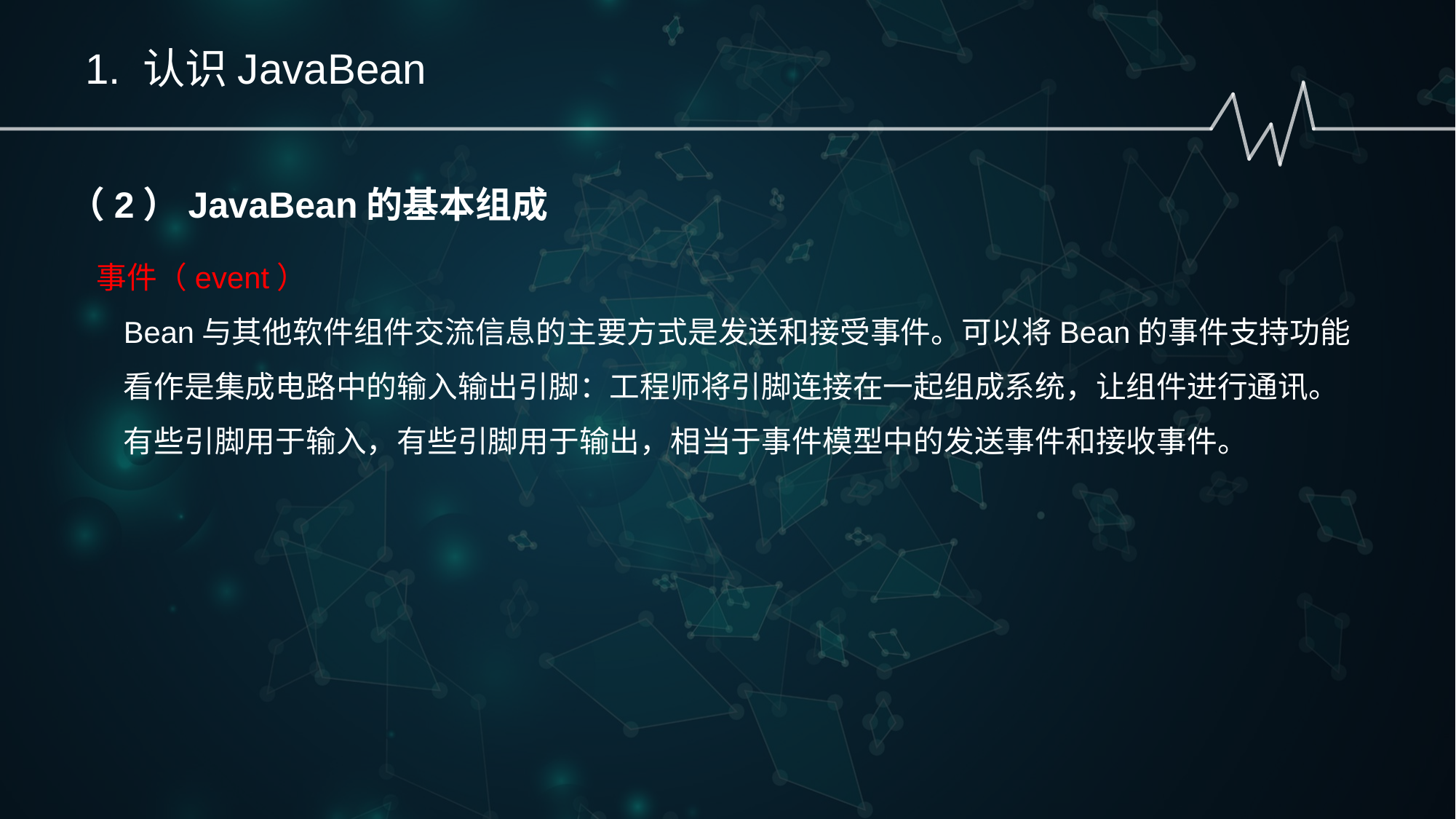

1. 认识JavaBean
（2）JavaBean的基本组成

   事件（event）
Bean与其他软件组件交流信息的主要方式是发送和接受事件。可以将Bean的事件支持功能看作是集成电路中的输入输出引脚：工程师将引脚连接在一起组成系统，让组件进行通讯。有些引脚用于输入，有些引脚用于输出，相当于事件模型中的发送事件和接收事件。